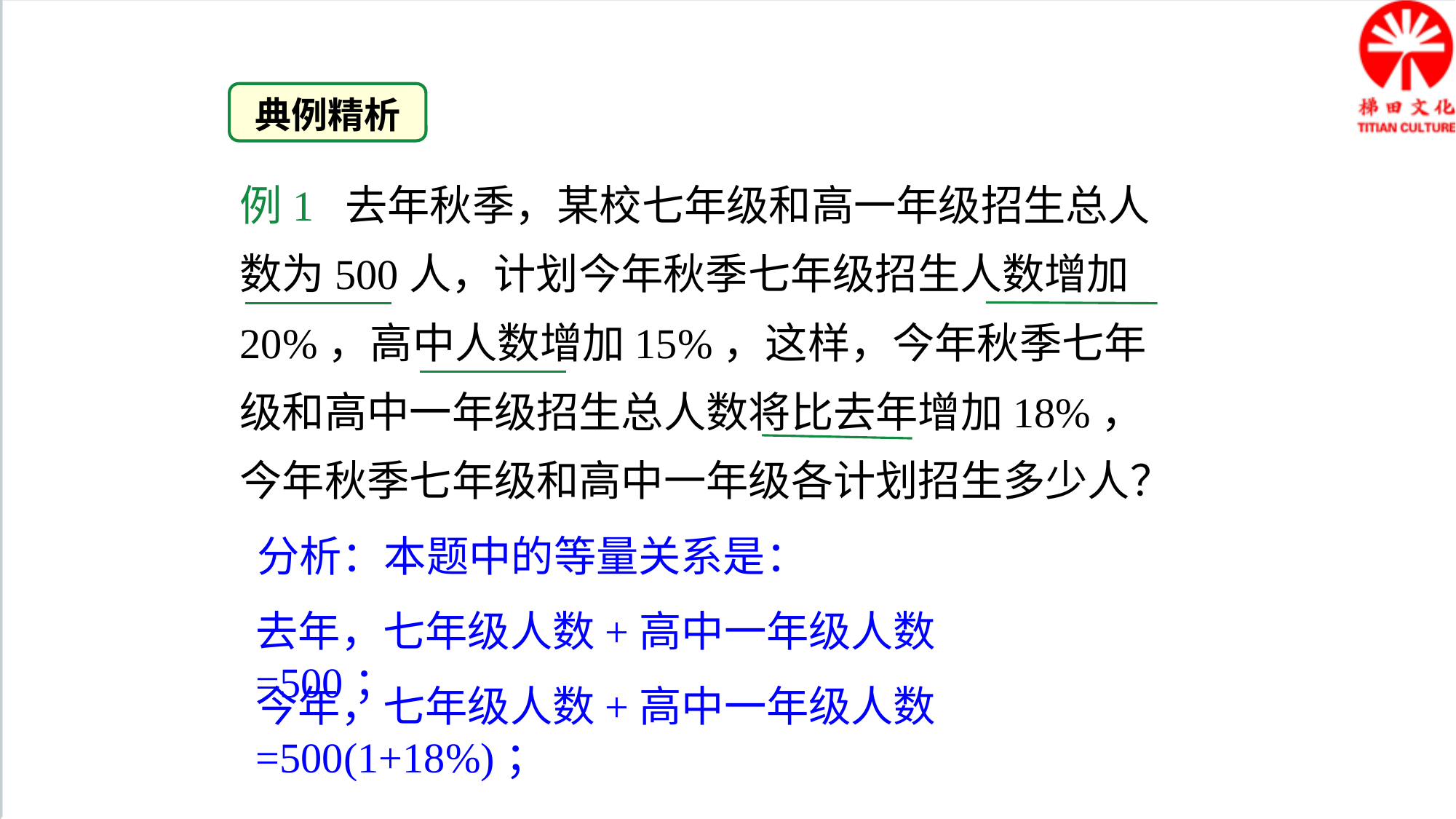

典例精析
例1  去年秋季，某校七年级和高一年级招生总人数为500人，计划今年秋季七年级招生人数增加20%，高中人数增加15%，这样，今年秋季七年级和高中一年级招生总人数将比去年增加18%，今年秋季七年级和高中一年级各计划招生多少人？
分析：本题中的等量关系是：
去年，七年级人数+高中一年级人数=500；
今年，七年级人数+高中一年级人数=500(1+18%)；